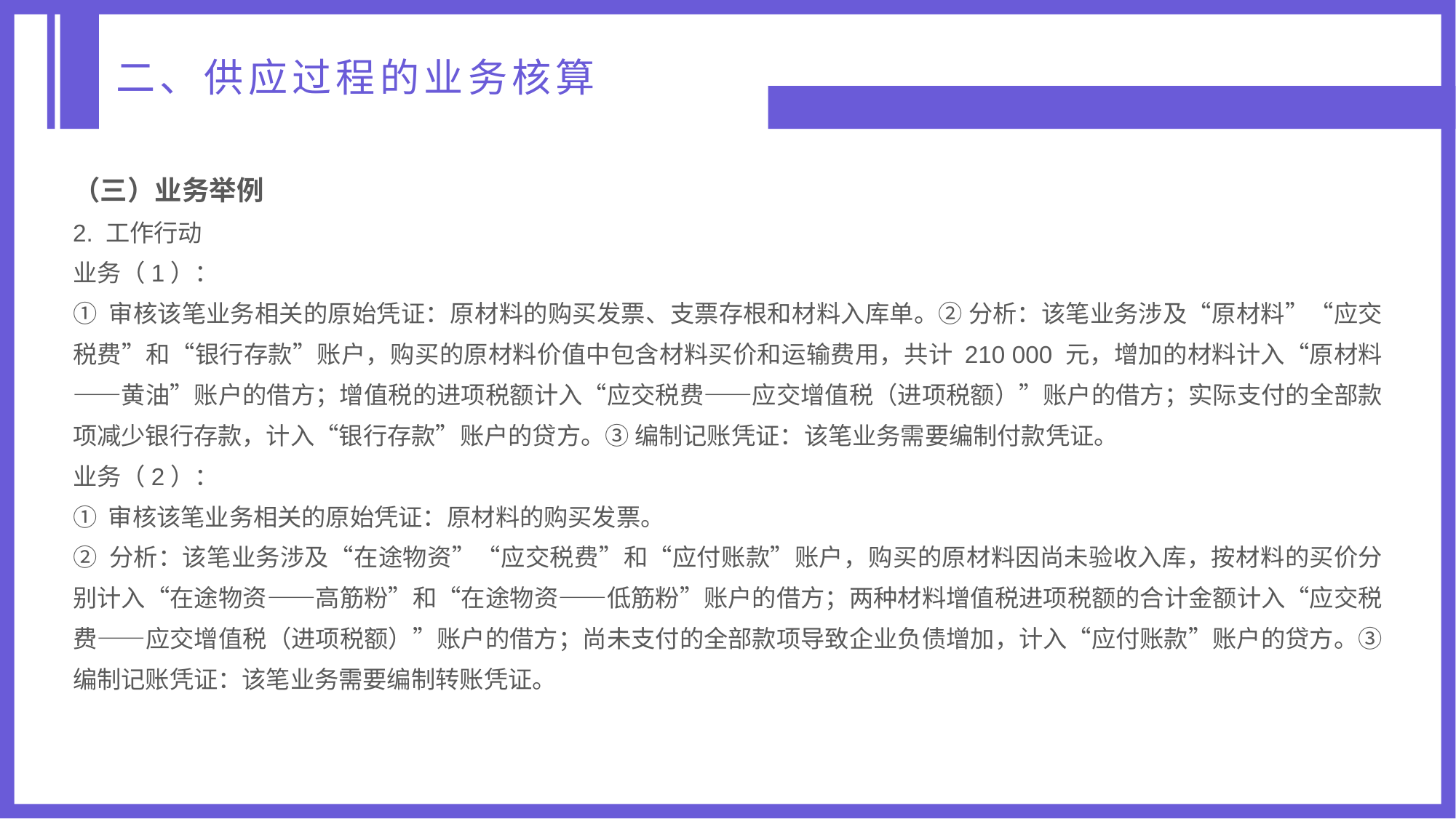

二、供应过程的业务核算
（三）业务举例
2. 工作行动
业务（1）：
① 审核该笔业务相关的原始凭证：原材料的购买发票、支票存根和材料入库单。② 分析：该笔业务涉及“原材料”“应交税费”和“银行存款”账户，购买的原材料价值中包含材料买价和运输费用，共计 210 000 元，增加的材料计入“原材料——黄油”账户的借方；增值税的进项税额计入“应交税费——应交增值税（进项税额）”账户的借方；实际支付的全部款项减少银行存款，计入“银行存款”账户的贷方。③ 编制记账凭证：该笔业务需要编制付款凭证。
业务（2）：
① 审核该笔业务相关的原始凭证：原材料的购买发票。
② 分析：该笔业务涉及“在途物资”“应交税费”和“应付账款”账户，购买的原材料因尚未验收入库，按材料的买价分别计入“在途物资——高筋粉”和“在途物资——低筋粉”账户的借方；两种材料增值税进项税额的合计金额计入“应交税费——应交增值税（进项税额）”账户的借方；尚未支付的全部款项导致企业负债增加，计入“应付账款”账户的贷方。③ 编制记账凭证：该笔业务需要编制转账凭证。